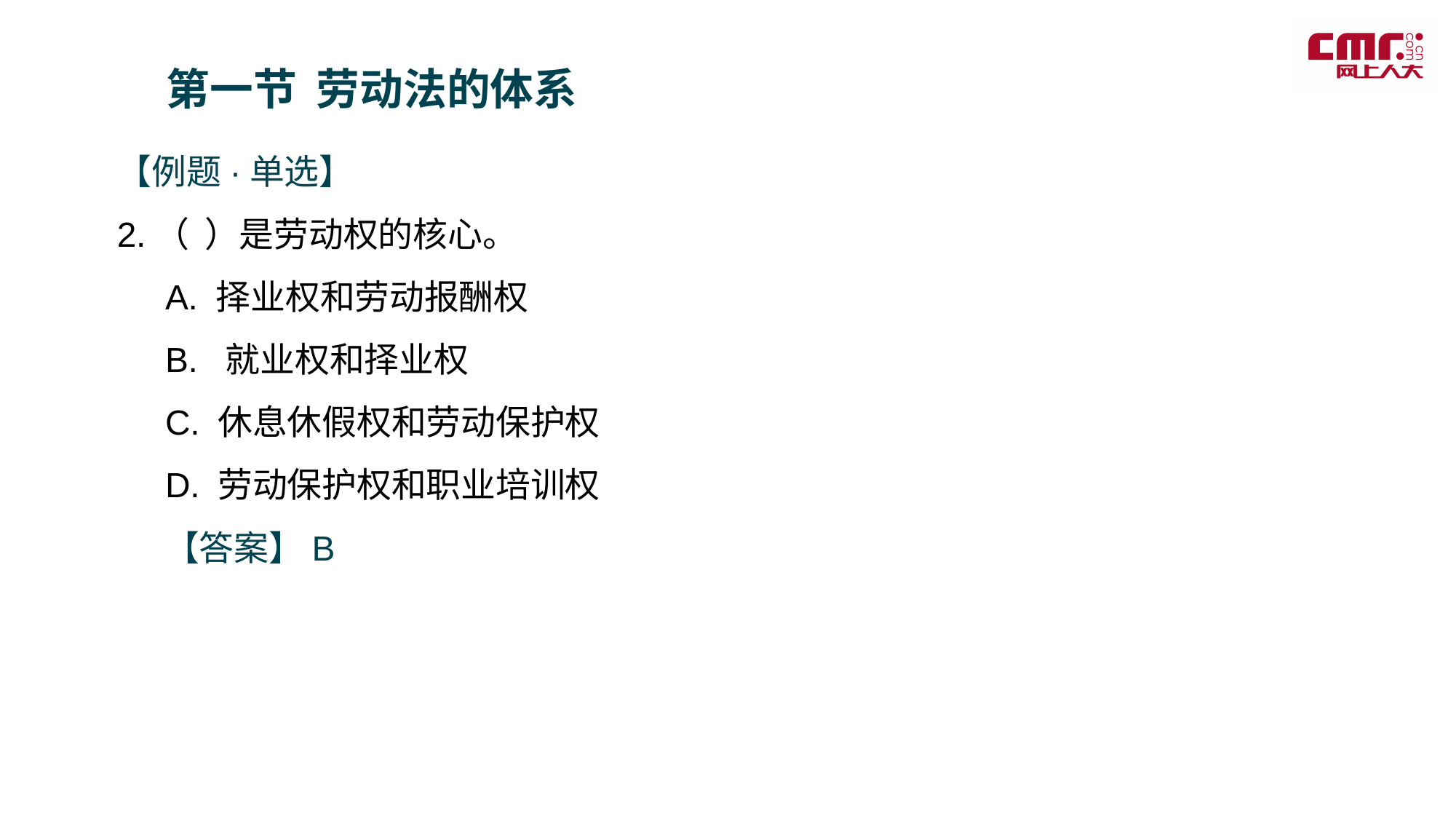

第一节  劳动法的体系
【例题·单选】
2.（  ）是劳动权的核心。
     A. 择业权和劳动报酬权
     B.  就业权和择业权
     C. 休息休假权和劳动保护权
     D. 劳动保护权和职业培训权
     【答案】B